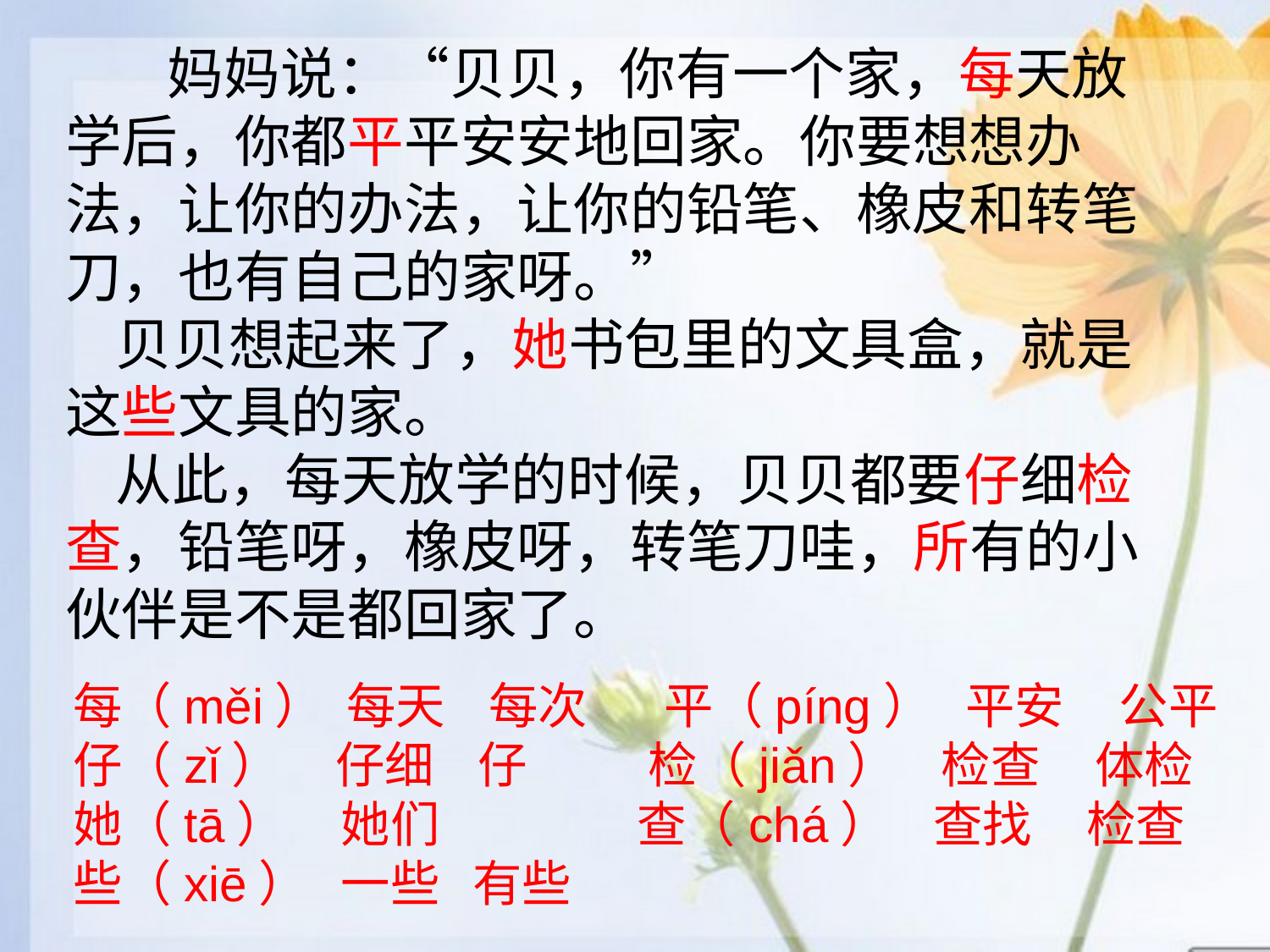

# 妈妈说：“贝贝，你有一个家，每天放学后，你都平平安安地回家。你要想想办法，让你的办法，让你的铅笔、橡皮和转笔刀，也有自己的家呀。” 贝贝想起来了，她书包里的文具盒，就是这些文具的家。 从此，每天放学的时候，贝贝都要仔细检查，铅笔呀，橡皮呀，转笔刀哇，所有的小伙伴是不是都回家了。
每（měi）  每天    每次       平（píng）   平安     公平
仔（zǐ）     仔细    仔           检（jiǎn）    检查     体检
她（tā）     她们                  查（chá）    查找     检查
些（xiē）   一些   有些